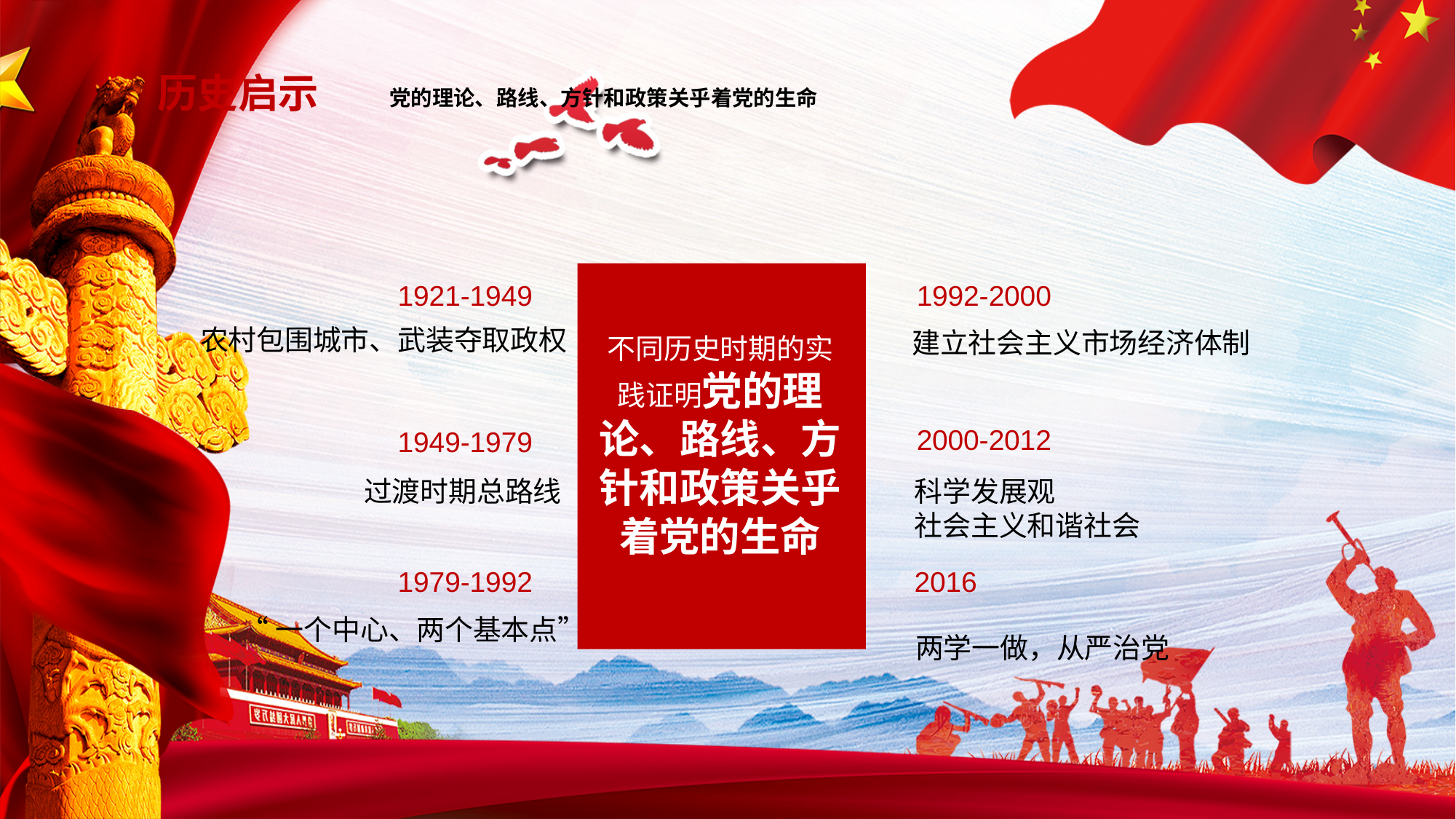

历史启示
党的理论、路线、方针和政策关乎着党的生命

不同历史时期的实践证明党的理论、路线、方针和政策关乎着党的生命

1992-2000
1921-1949
建立社会主义市场经济体制
农村包围城市、武装夺取政权
2000-2012
1949-1979
科学发展观
社会主义和谐社会
过渡时期总路线
1979-1992
2016
 “一个中心、两个基本点”
两学一做，从严治党